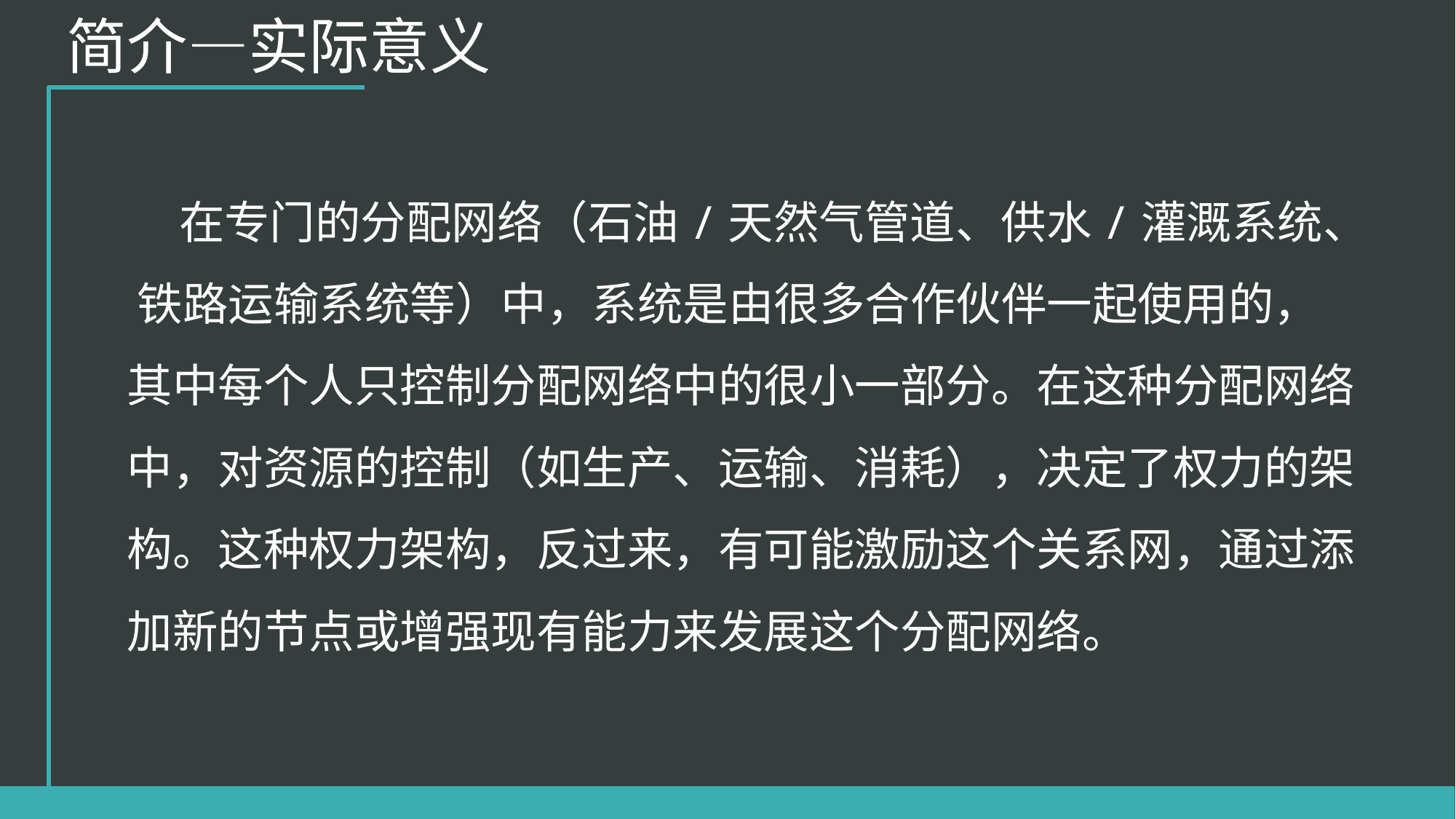

简介—实际意义

    在专门的分配网络（石油/天然气管道、供水/灌溉系统、 铁路运输系统等）中，系统是由很多合作伙伴一起使用的，其中每个人只控制分配网络中的很小一部分。在这种分配网络中，对资源的控制（如生产、运输、消耗），决定了权力的架构。这种权力架构，反过来，有可能激励这个关系网，通过添加新的节点或增强现有能力来发展这个分配网络。